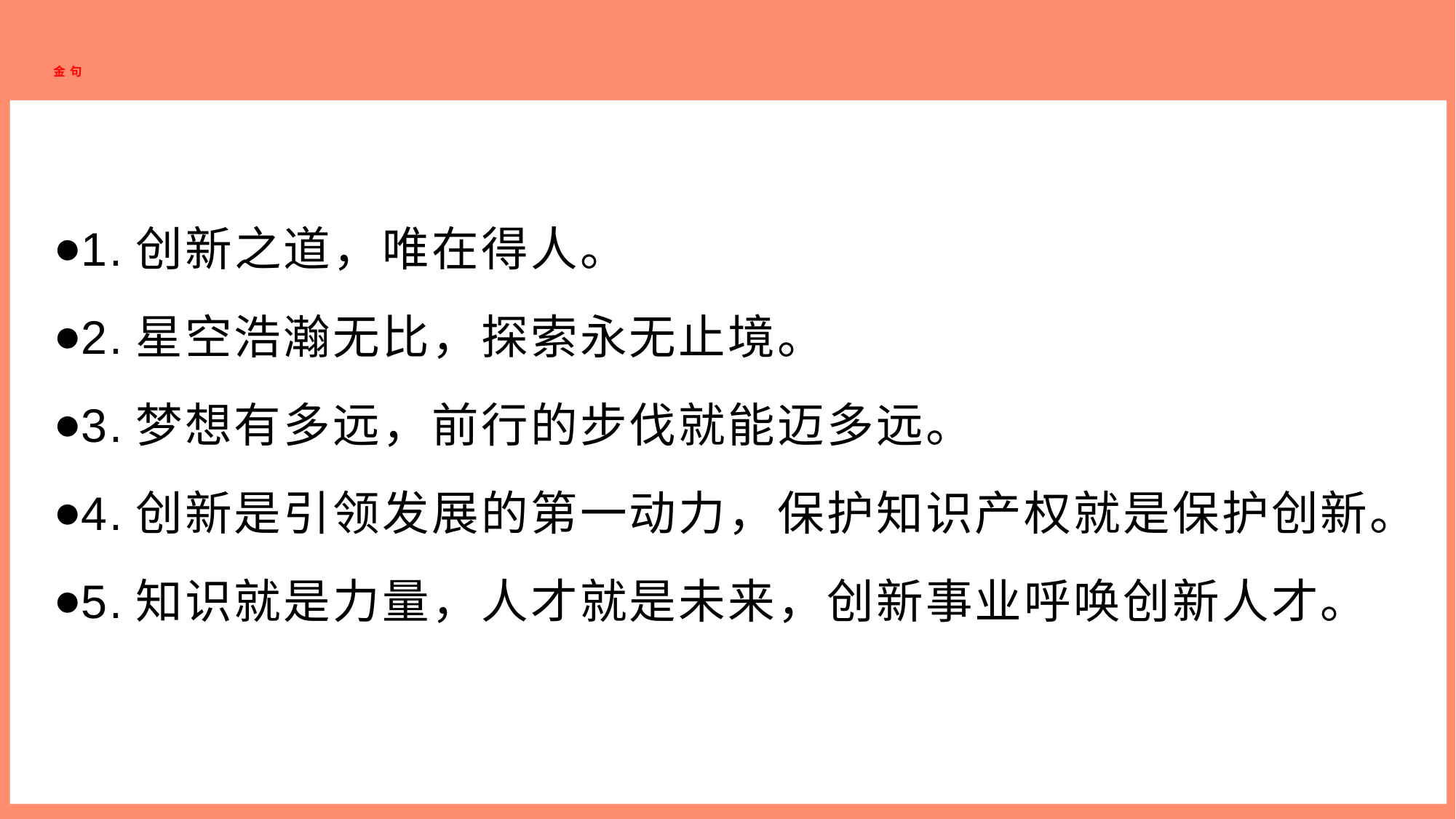

# 金句

1.创新之道，唯在得人。
2.星空浩瀚无比，探索永无止境。
3.梦想有多远，前行的步伐就能迈多远。
4.创新是引领发展的第一动力，保护知识产权就是保护创新。
5.知识就是力量，人才就是未来，创新事业呼唤创新人才。